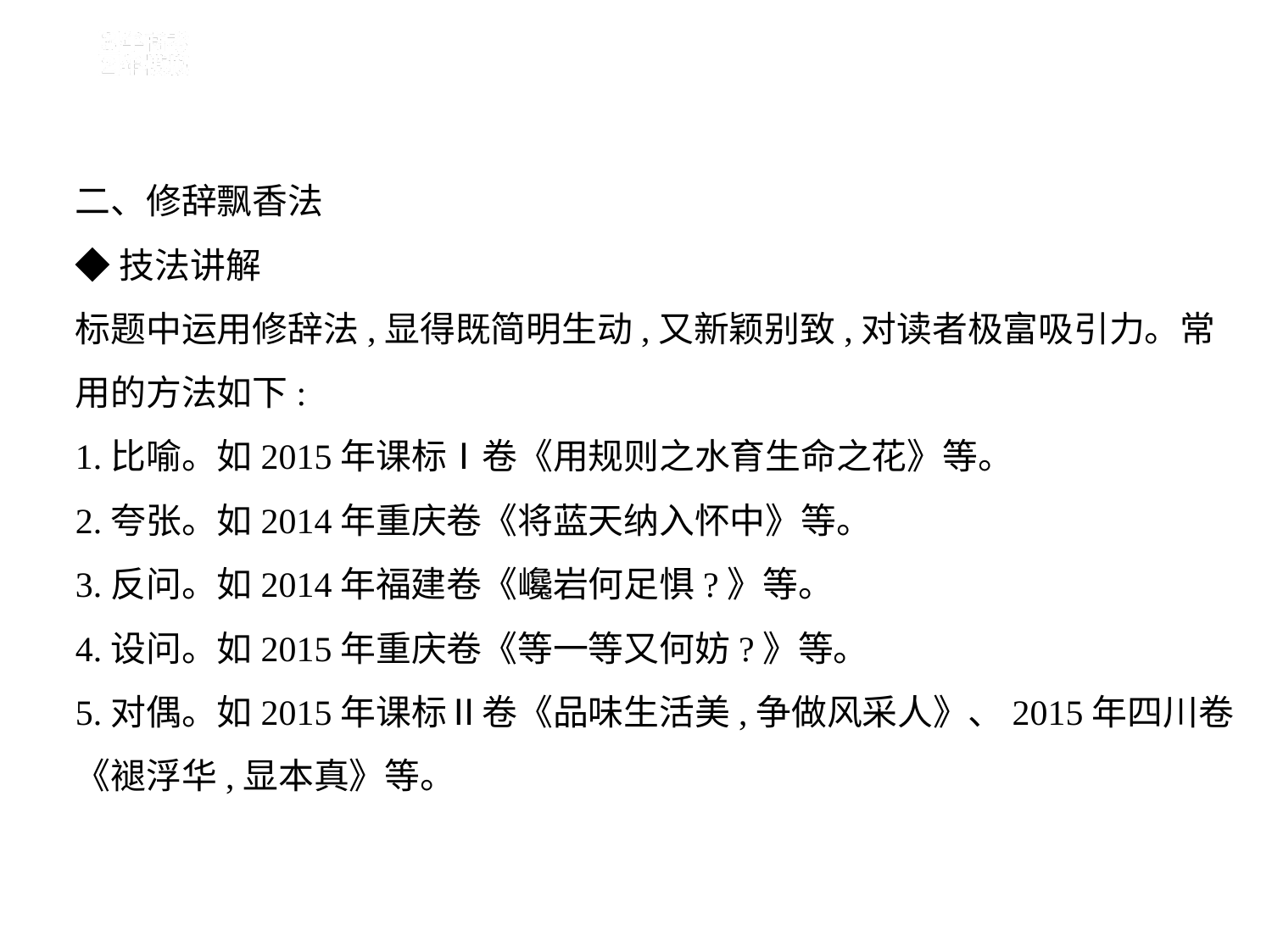

二、修辞飘香法
◆技法讲解
标题中运用修辞法,显得既简明生动,又新颖别致,对读者极富吸引力。常
用的方法如下:
1.比喻。如2015年课标Ⅰ卷《用规则之水育生命之花》等。
2.夸张。如2014年重庆卷《将蓝天纳入怀中》等。
3.反问。如2014年福建卷《巉岩何足惧?》等。
4.设问。如2015年重庆卷《等一等又何妨?》等。
5.对偶。如2015年课标Ⅱ卷《品味生活美,争做风采人》、2015年四川卷
《褪浮华,显本真》等。